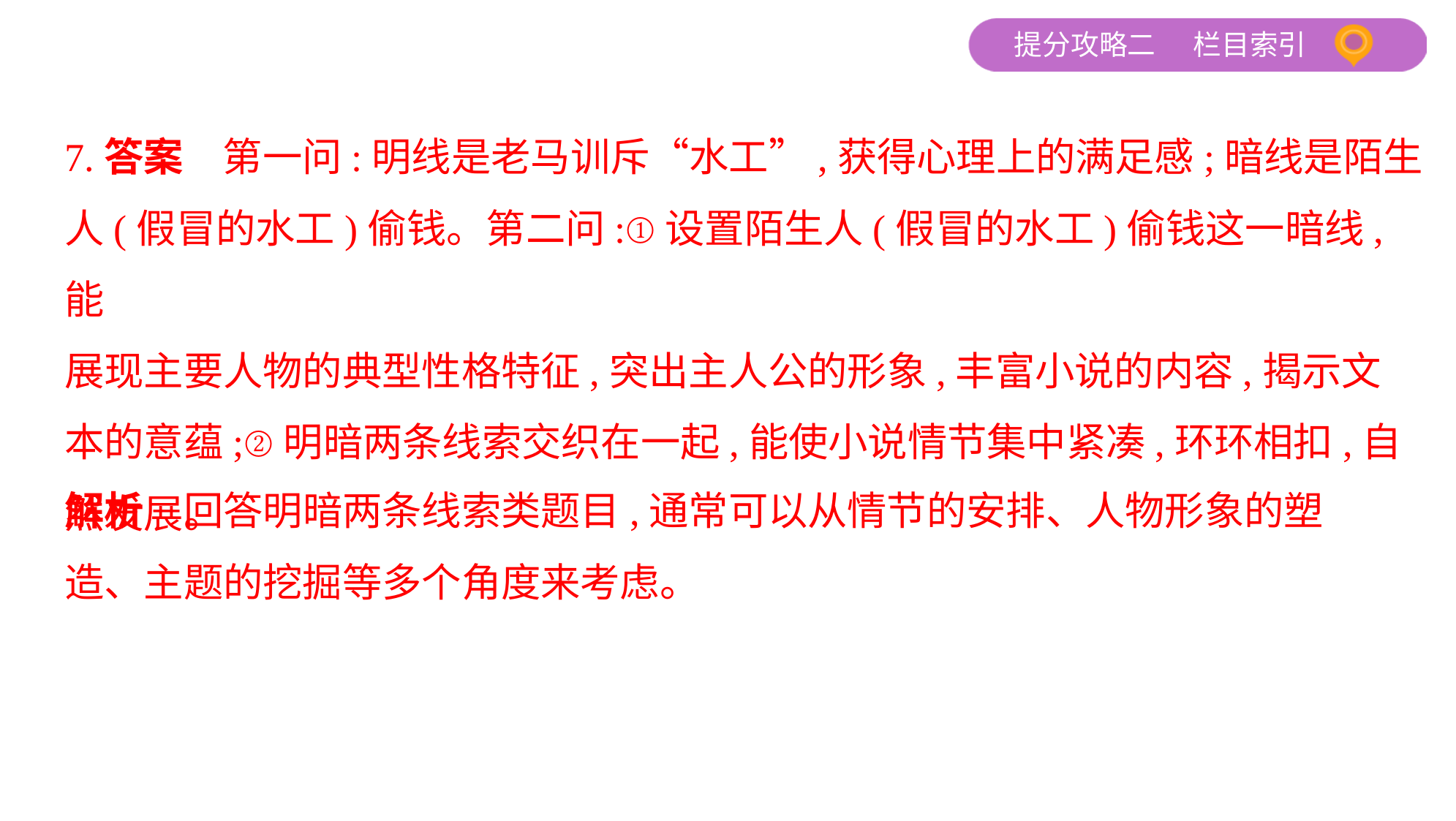

7.答案　第一问:明线是老马训斥“水工”,获得心理上的满足感;暗线是陌生
人(假冒的水工)偷钱。第二问:①设置陌生人(假冒的水工)偷钱这一暗线,能
展现主要人物的典型性格特征,突出主人公的形象,丰富小说的内容,揭示文
本的意蕴;②明暗两条线索交织在一起,能使小说情节集中紧凑,环环相扣,自
然发展。
解析　回答明暗两条线索类题目,通常可以从情节的安排、人物形象的塑
造、主题的挖掘等多个角度来考虑。